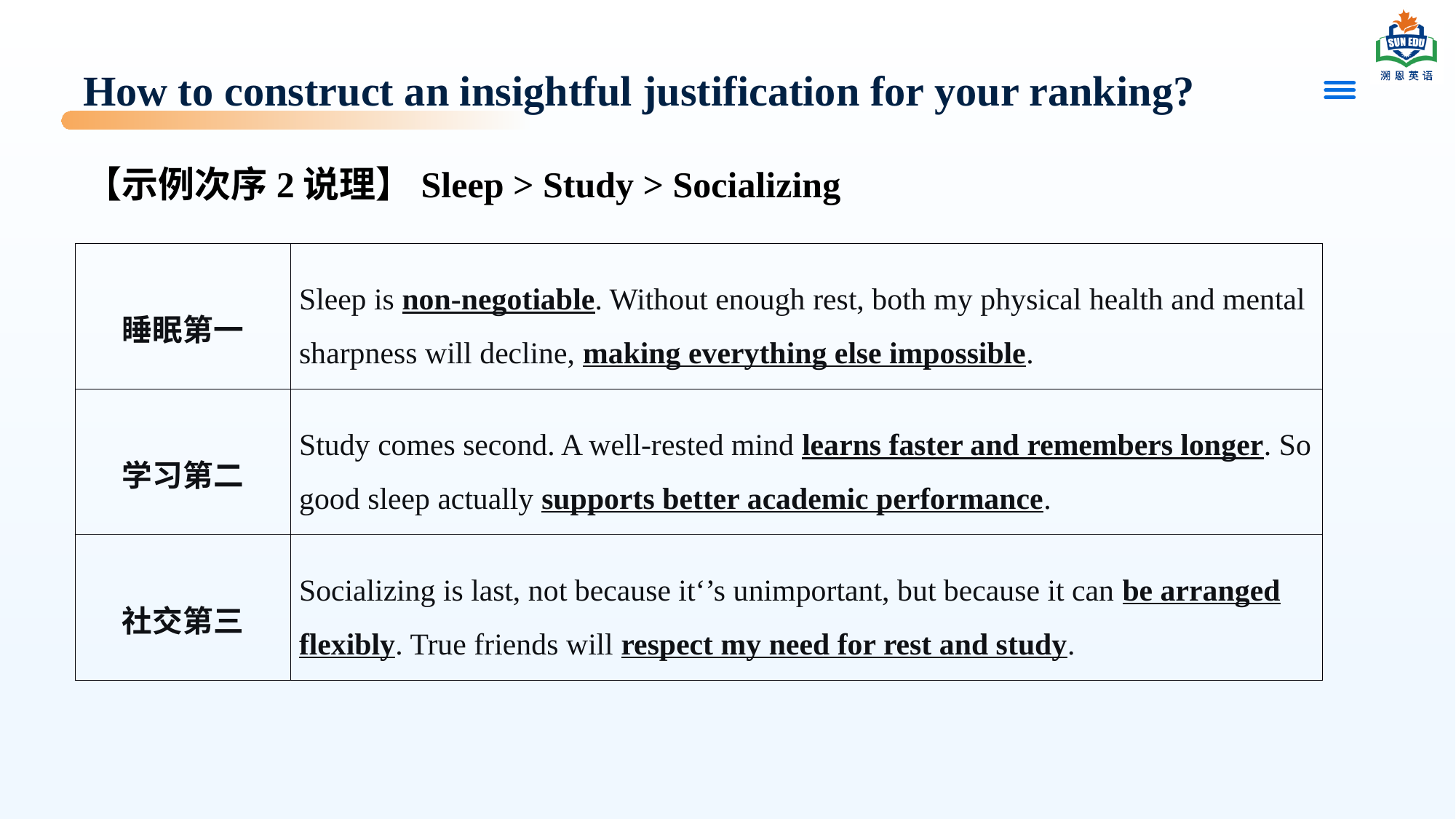

# How to construct an insightful justification for your ranking?
【示例次序2说理】Sleep > Study > Socializing

| 睡眠第一 | Sleep is non-negotiable. Without enough rest, both my physical health and mental sharpness will decline, making everything else impossible. |
| --- | --- |
| 学习第二 | Study comes second. A well-rested mind learns faster and remembers longer. So good sleep actually supports better academic performance. |
| 社交第三 | Socializing is last, not because it‘’s unimportant, but because it can be arranged flexibly. True friends will respect my need for rest and study. |